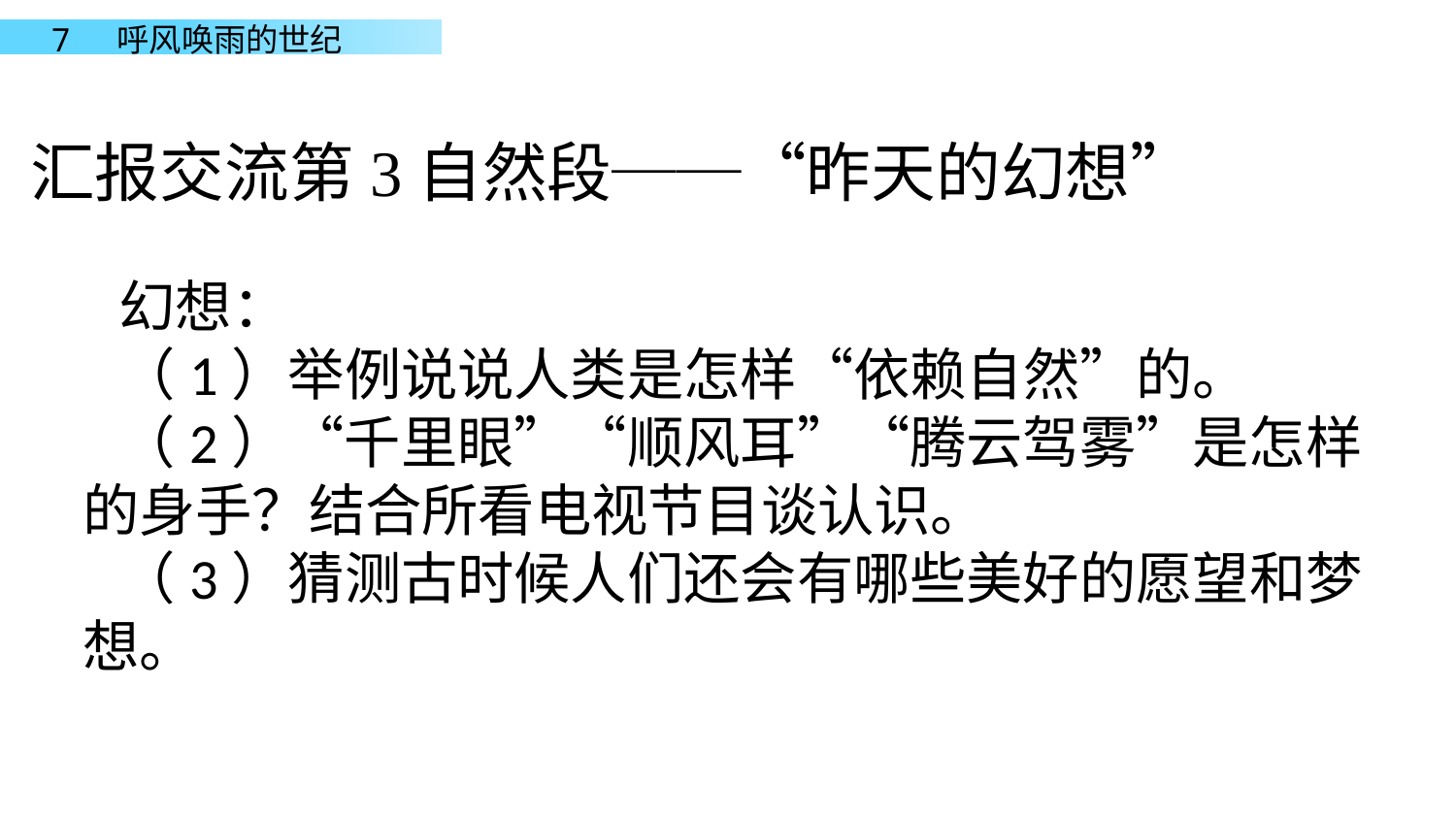

汇报交流第3自然段──“昨天的幻想”
幻想：
（1）举例说说人类是怎样“依赖自然”的。
（2）“千里眼”“顺风耳”“腾云驾雾”是怎样的身手？结合所看电视节目谈认识。
（3）猜测古时候人们还会有哪些美好的愿望和梦想。